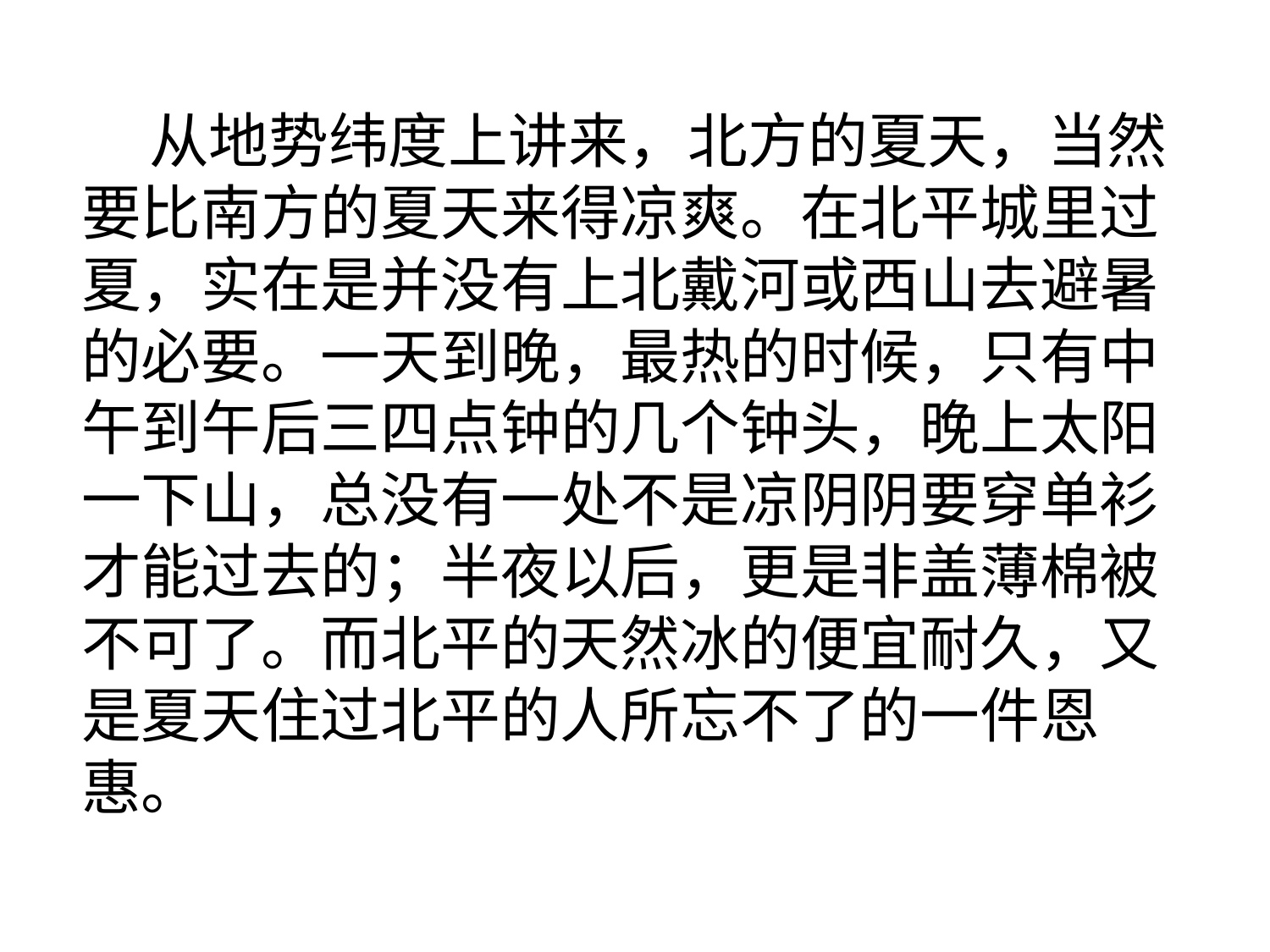

从地势纬度上讲来，北方的夏天，当然要比南方的夏天来得凉爽。在北平城里过夏，实在是并没有上北戴河或西山去避暑的必要。一天到晚，最热的时候，只有中午到午后三四点钟的几个钟头，晚上太阳一下山，总没有一处不是凉阴阴要穿单衫才能过去的；半夜以后，更是非盖薄棉被不可了。而北平的天然冰的便宜耐久，又是夏天住过北平的人所忘不了的一件恩惠。